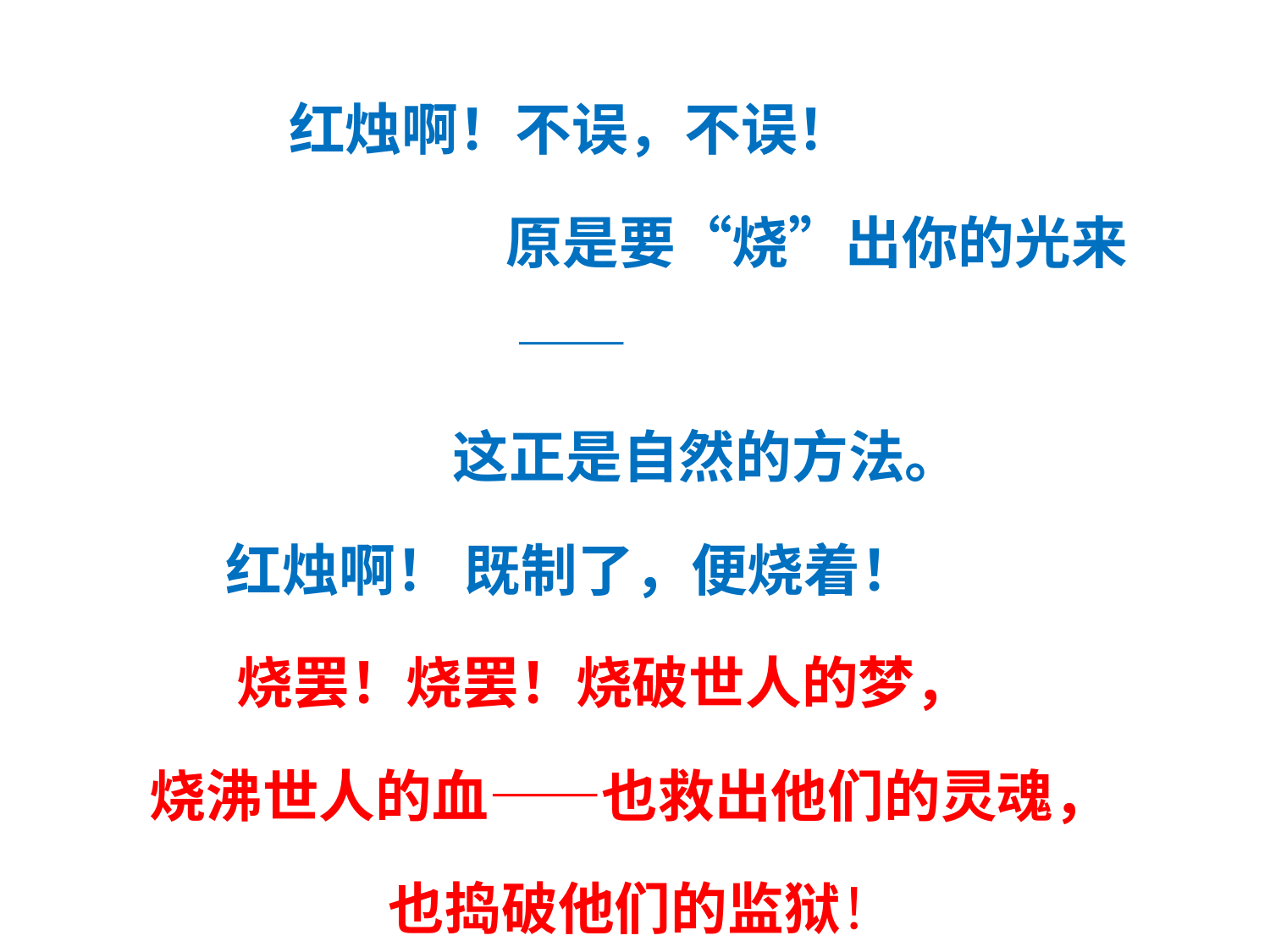

红烛啊！不误，不误！
                                     原是要“烧”出你的光来——
                    这正是自然的方法。
红烛啊！ 既制了，便烧着！
    烧罢！烧罢！烧破世人的梦，
        烧沸世人的血——也救出他们的灵魂，
          也捣破他们的监狱！